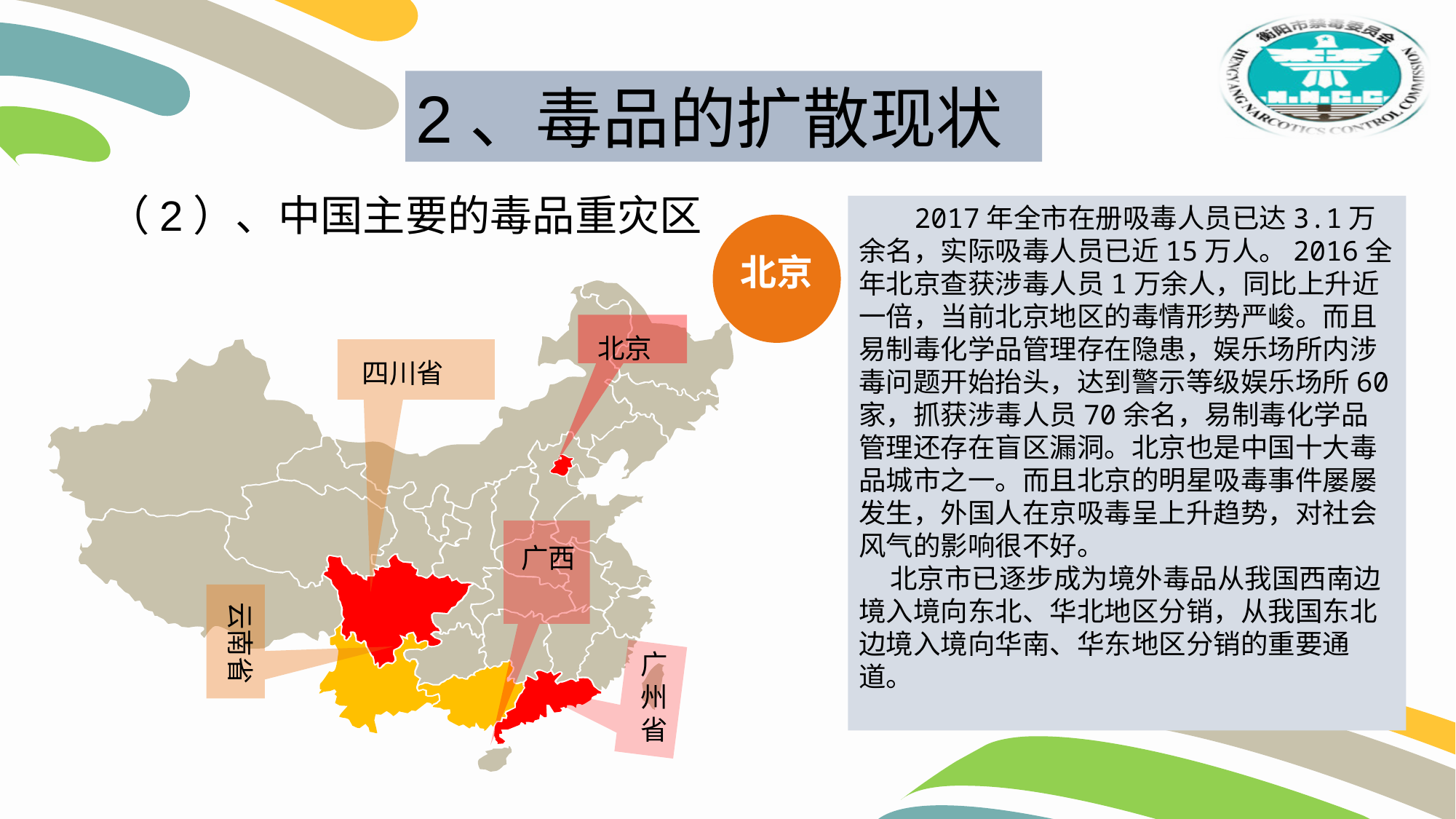

2、毒品的扩散现状
（2）、中国主要的毒品重灾区
         2017年全市在册吸毒人员已达3.1万余名，实际吸毒人员已近15万人。2016全年北京查获涉毒人员1万余人，同比上升近一倍，当前北京地区的毒情形势严峻。而且易制毒化学品管理存在隐患，娱乐场所内涉毒问题开始抬头，达到警示等级娱乐场所60家，抓获涉毒人员70余名，易制毒化学品管理还存在盲区漏洞。北京也是中国十大毒品城市之一。而且北京的明星吸毒事件屡屡发生，外国人在京吸毒呈上升趋势，对社会风气的影响很不好。
    北京市已逐步成为境外毒品从我国西南边境入境向东北、华北地区分销，从我国东北边境入境向华南、华东地区分销的重要通道。

北京

北京

四川省

广西
云南省

广州省